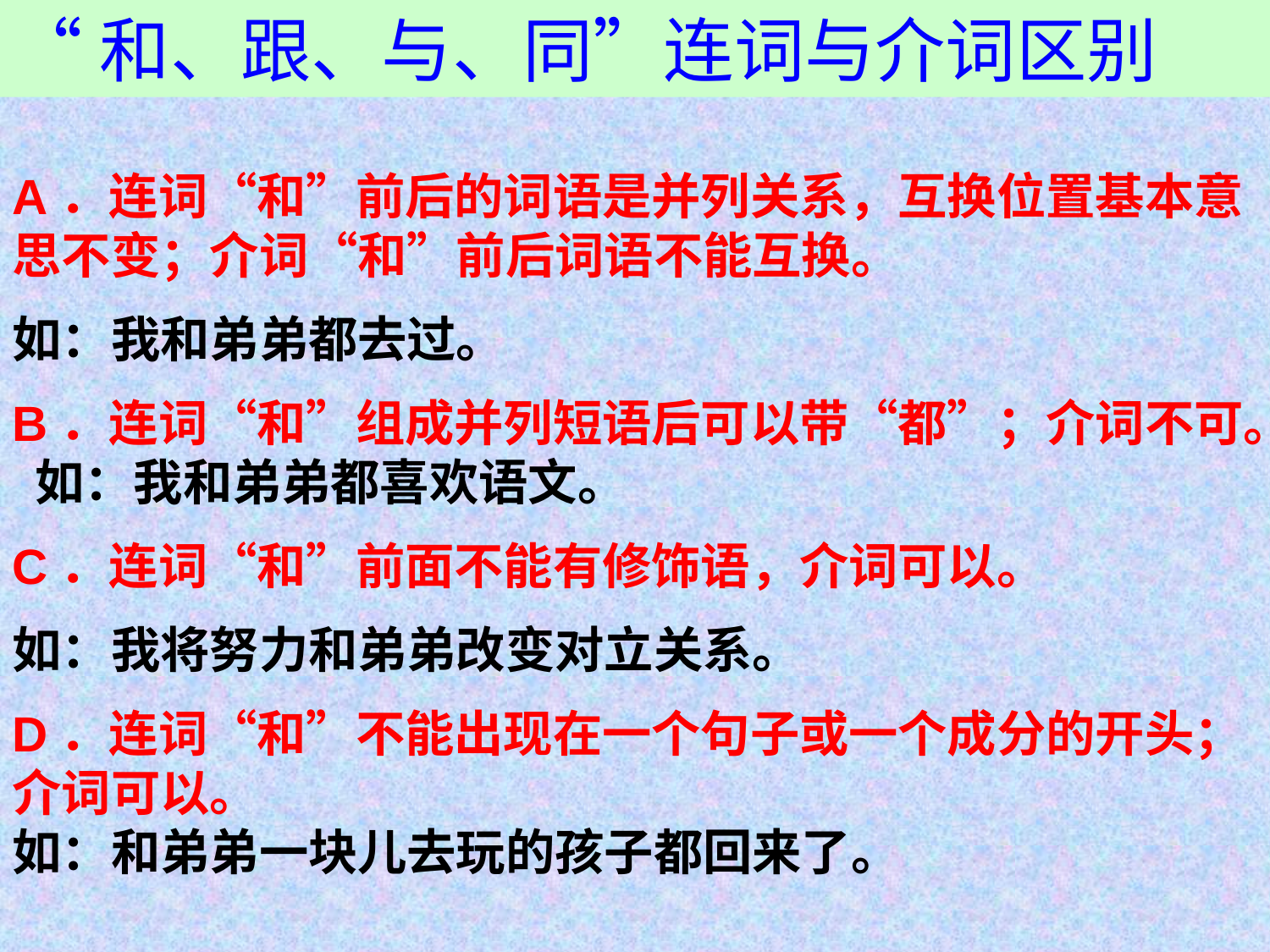

“和、跟、与、同”连词与介词区别
A．连词“和”前后的词语是并列关系，互换位置基本意思不变；介词“和”前后词语不能互换。
如：我和弟弟都去过。
B．连词“和”组成并列短语后可以带“都”；介词不可。  如：我和弟弟都喜欢语文。
C．连词“和”前面不能有修饰语，介词可以。
如：我将努力和弟弟改变对立关系。
D．连词“和”不能出现在一个句子或一个成分的开头；介词可以。
如：和弟弟一块儿去玩的孩子都回来了。